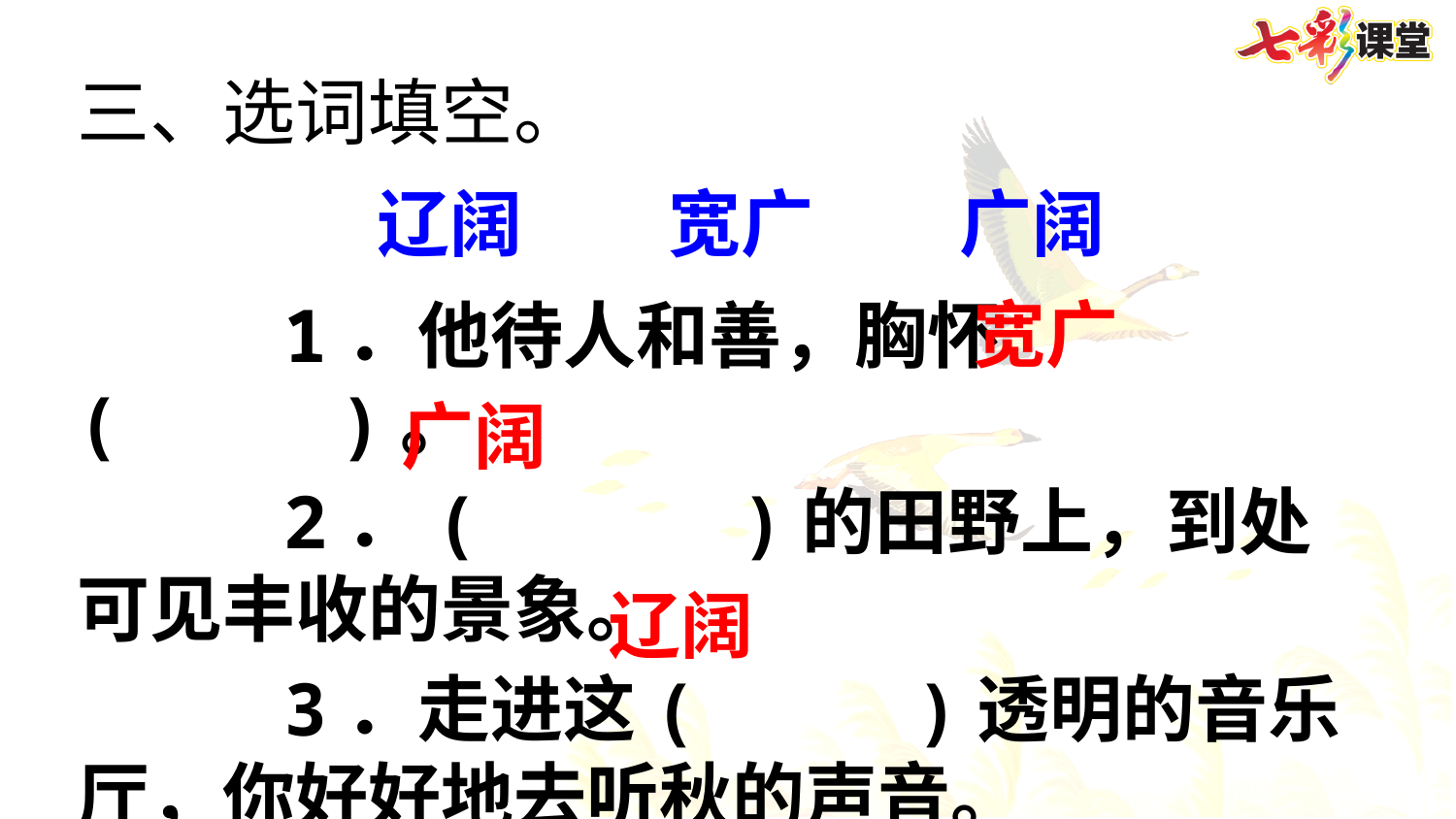

三、选词填空。
辽阔　　宽广　　广阔
    1．他待人和善，胸怀(     )。
    2．(      )的田野上，到处可见丰收的景象。
    3．走进这(     )透明的音乐厅，你好好地去听秋的声音。
宽广
广阔
辽阔